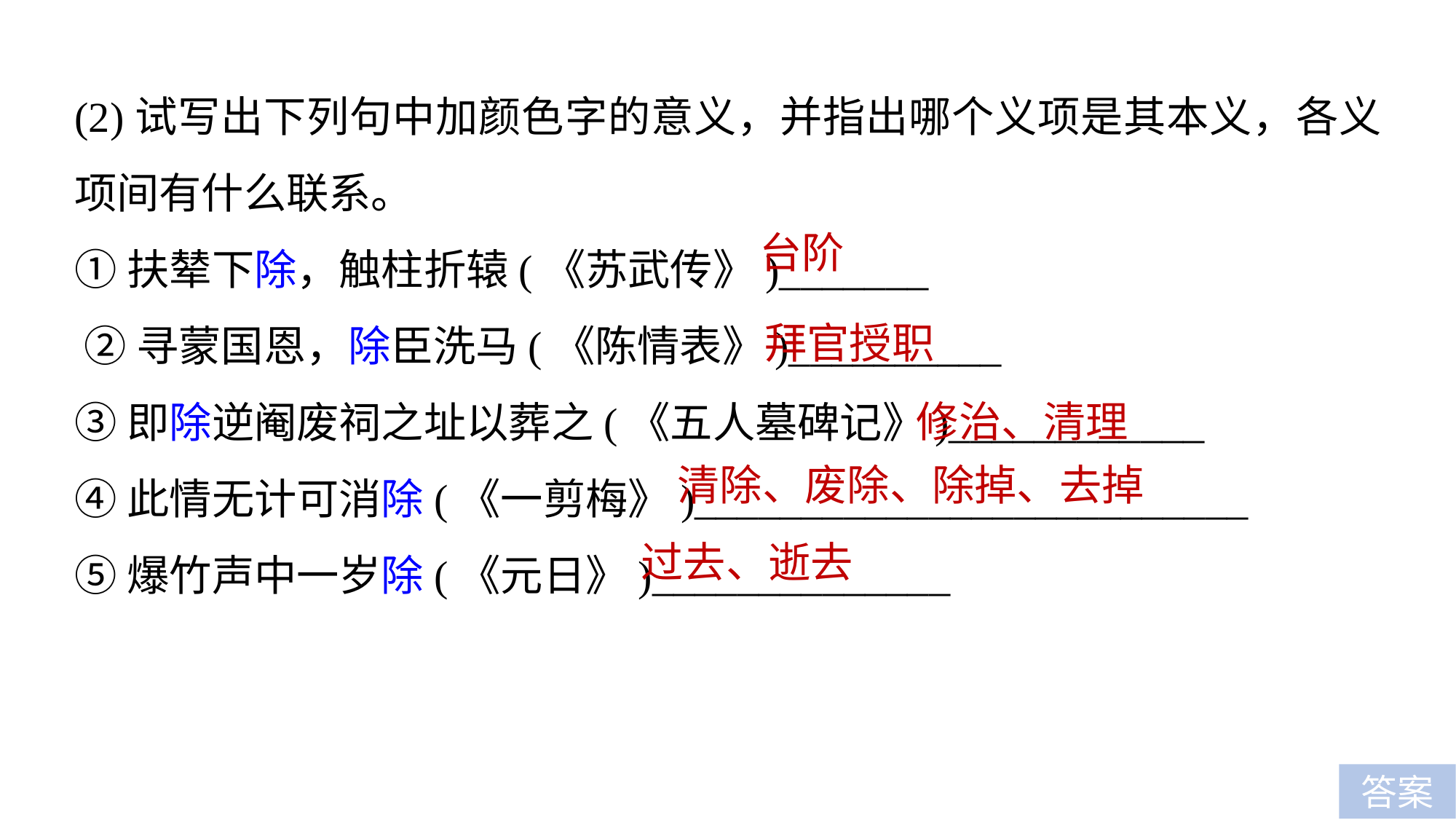

(2)试写出下列句中加颜色字的意义，并指出哪个义项是其本义，各义项间有什么联系。
①扶辇下除，触柱折辕(《苏武传》)_______
 ②寻蒙国恩，除臣洗马(《陈情表》)__________
③即除逆阉废祠之址以葬之(《五人墓碑记》)____________
④此情无计可消除(《一剪梅》)__________________________
⑤爆竹声中一岁除(《元日》)______________
台阶
拜官授职
修治、清理
清除、废除、除掉、去掉
过去、逝去
答案